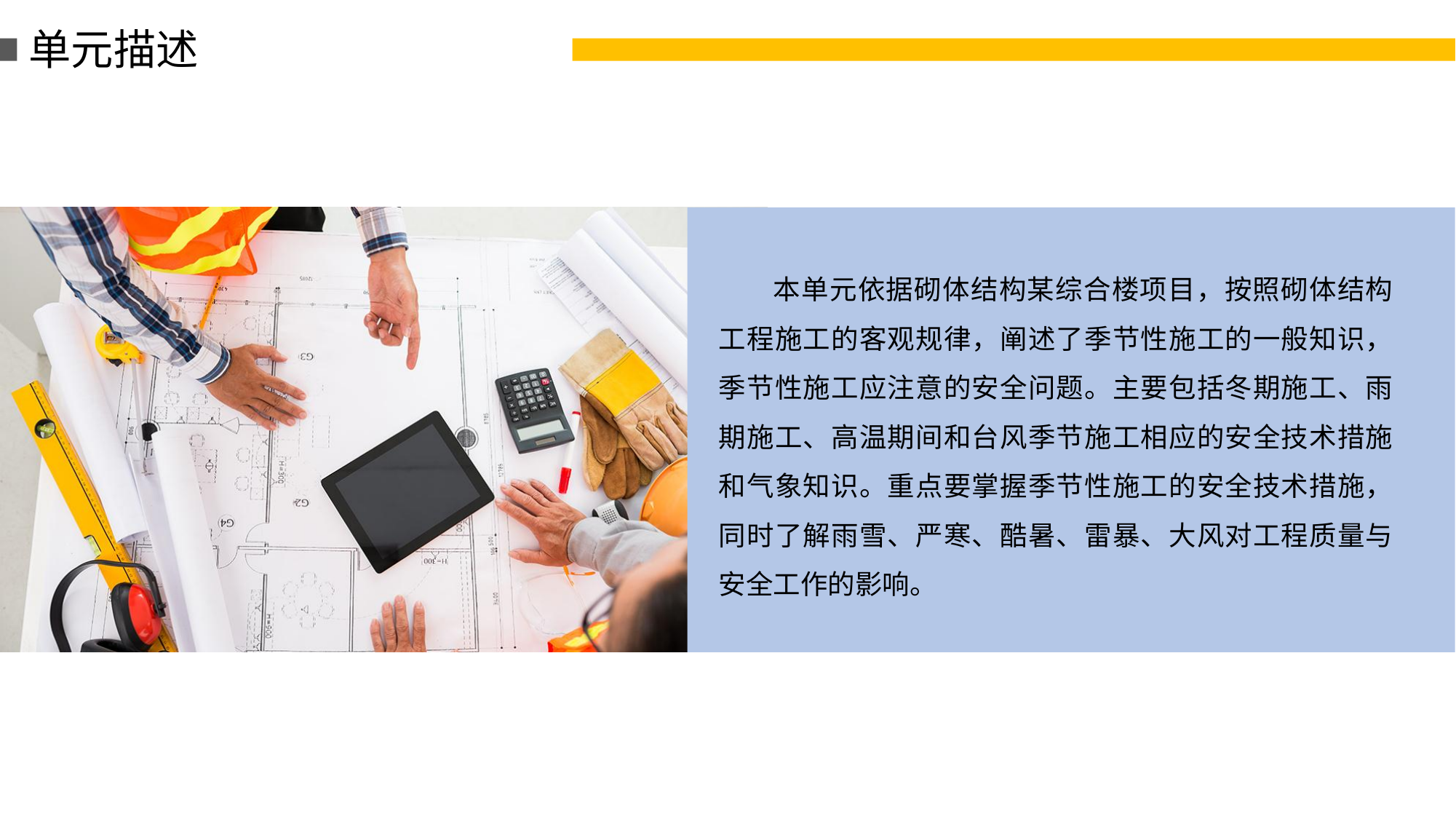

单元描述

本单元依据砌体结构某综合楼项目，按照砌体结构工程施工的客观规律，阐述了季节性施工的一般知识，季节性施工应注意的安全问题。主要包括冬期施工、雨期施工、高温期间和台风季节施工相应的安全技术措施和气象知识。重点要掌握季节性施工的安全技术措施，同时了解雨雪、严寒、酷暑、雷暴、大风对工程质量与安全工作的影响。